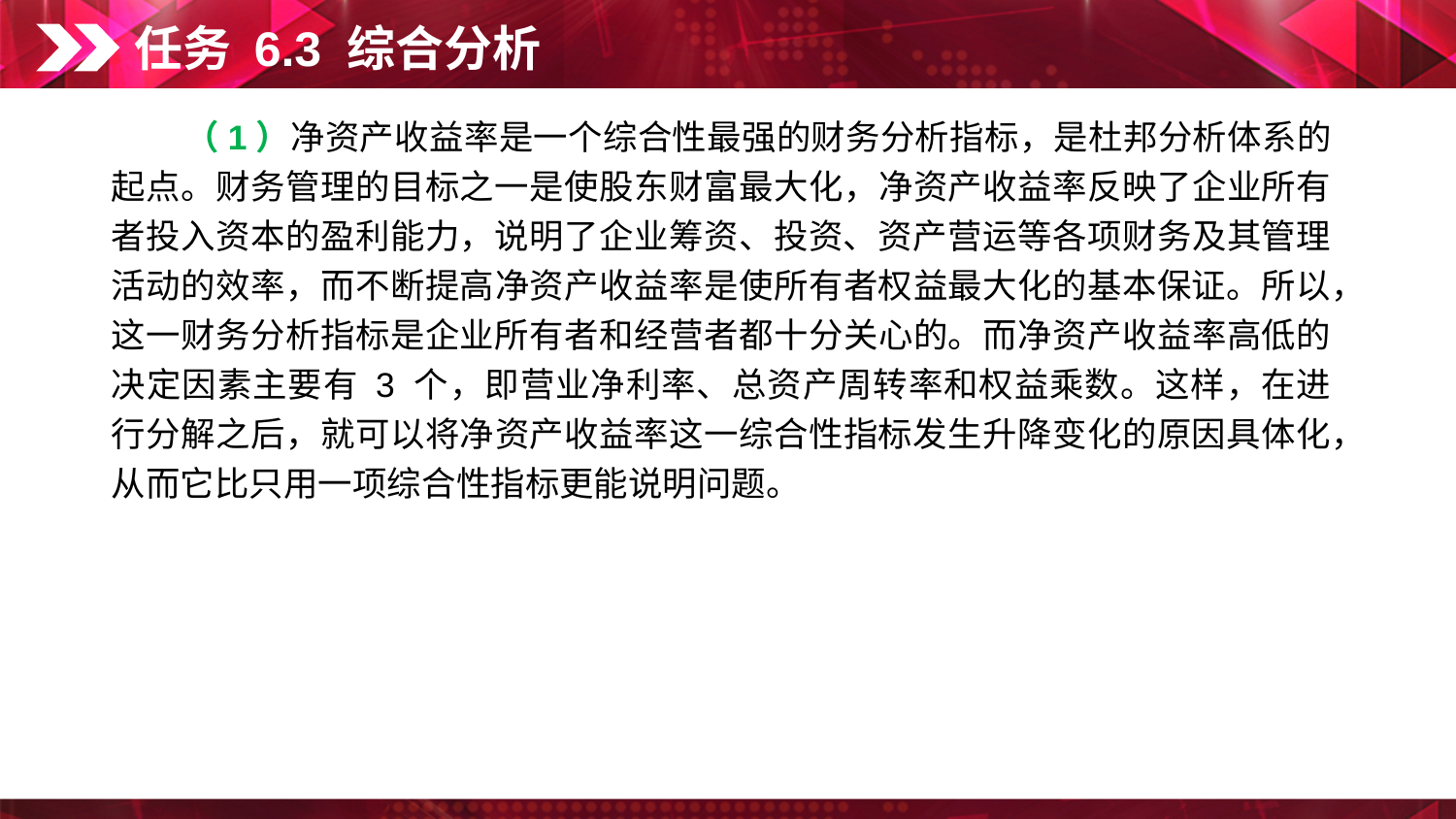

任务 6.3 综合分析

　　（1）净资产收益率是一个综合性最强的财务分析指标，是杜邦分析体系的起点。财务管理的目标之一是使股东财富最大化，净资产收益率反映了企业所有者投入资本的盈利能力，说明了企业筹资、投资、资产营运等各项财务及其管理活动的效率，而不断提高净资产收益率是使所有者权益最大化的基本保证。所以，这一财务分析指标是企业所有者和经营者都十分关心的。而净资产收益率高低的决定因素主要有 3 个，即营业净利率、总资产周转率和权益乘数。这样，在进行分解之后，就可以将净资产收益率这一综合性指标发生升降变化的原因具体化，从而它比只用一项综合性指标更能说明问题。